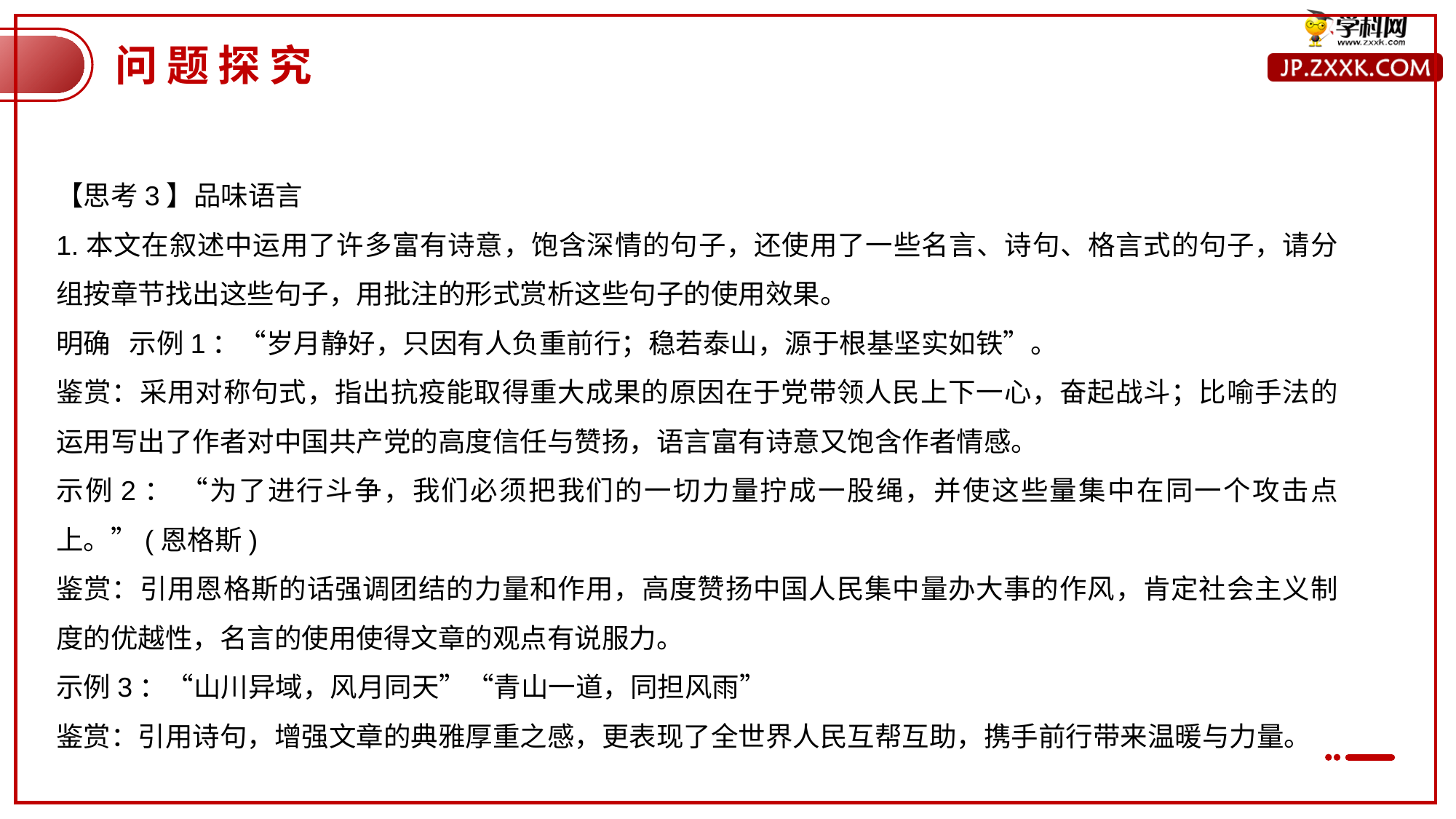

问题探究

【思考3】品味语言
1.本文在叙述中运用了许多富有诗意，饱含深情的句子，还使用了一些名言、诗句、格言式的句子，请分组按章节找出这些句子，用批注的形式赏析这些句子的使用效果。
明确   示例1：“岁月静好，只因有人负重前行；稳若泰山，源于根基坚实如铁”。
鉴赏：采用对称句式，指出抗疫能取得重大成果的原因在于党带领人民上下一心，奋起战斗；比喻手法的运用写出了作者对中国共产党的高度信任与赞扬，语言富有诗意又饱含作者情感。
示例2： “为了进行斗争，我们必须把我们的一切力量拧成一股绳，并使这些量集中在同一个攻击点上。”(恩格斯)
鉴赏：引用恩格斯的话强调团结的力量和作用，高度赞扬中国人民集中量办大事的作风，肯定社会主义制度的优越性，名言的使用使得文章的观点有说服力。
示例3：“山川异域，风月同天”“青山一道，同担风雨”
鉴赏：引用诗句，增强文章的典雅厚重之感，更表现了全世界人民互帮互助，携手前行带来温暖与力量。